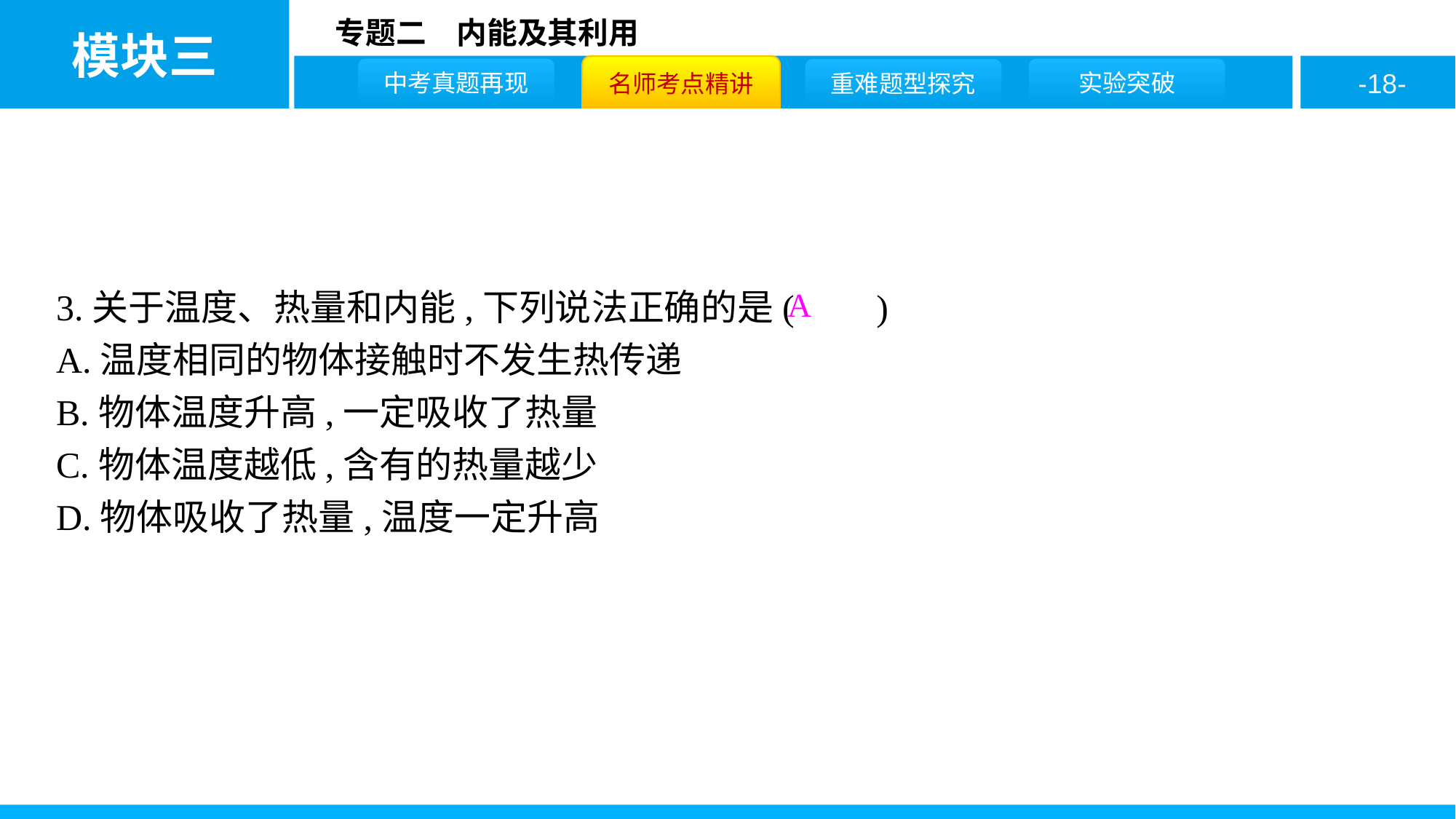

3.关于温度、热量和内能,下列说法正确的是(         )
A.温度相同的物体接触时不发生热传递
B.物体温度升高,一定吸收了热量
C.物体温度越低,含有的热量越少
D.物体吸收了热量,温度一定升高
A